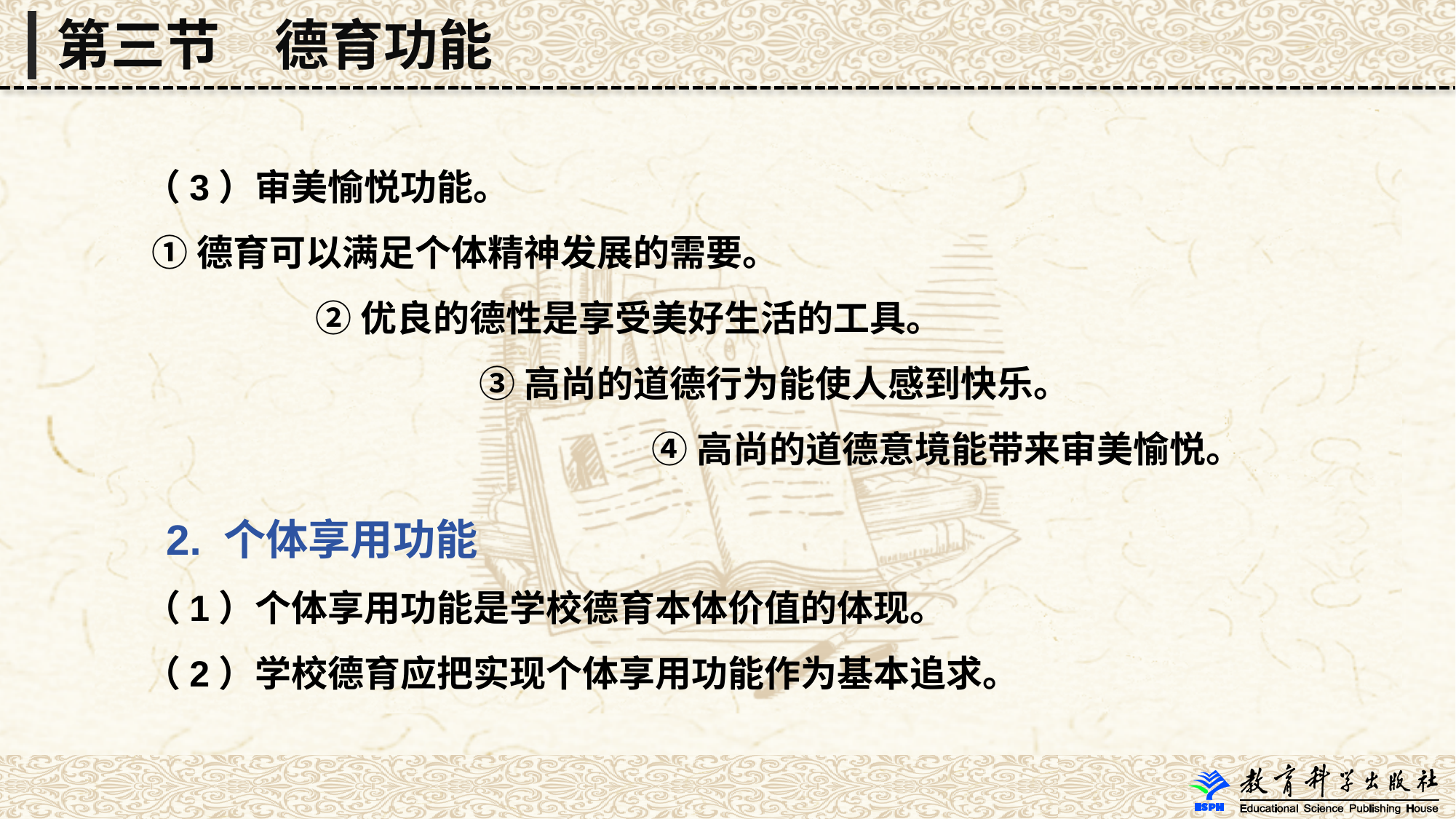

第三节　德育功能
     （3）审美愉悦功能。
       ①德育可以满足个体精神发展的需要。
                           ②优良的德性是享受美好生活的工具。
                                               ③高尚的道德行为能使人感到快乐。
                                                                    ④高尚的道德意境能带来审美愉悦。

       2. 个体享用功能
     （1）个体享用功能是学校德育本体价值的体现。
     （2）学校德育应把实现个体享用功能作为基本追求。